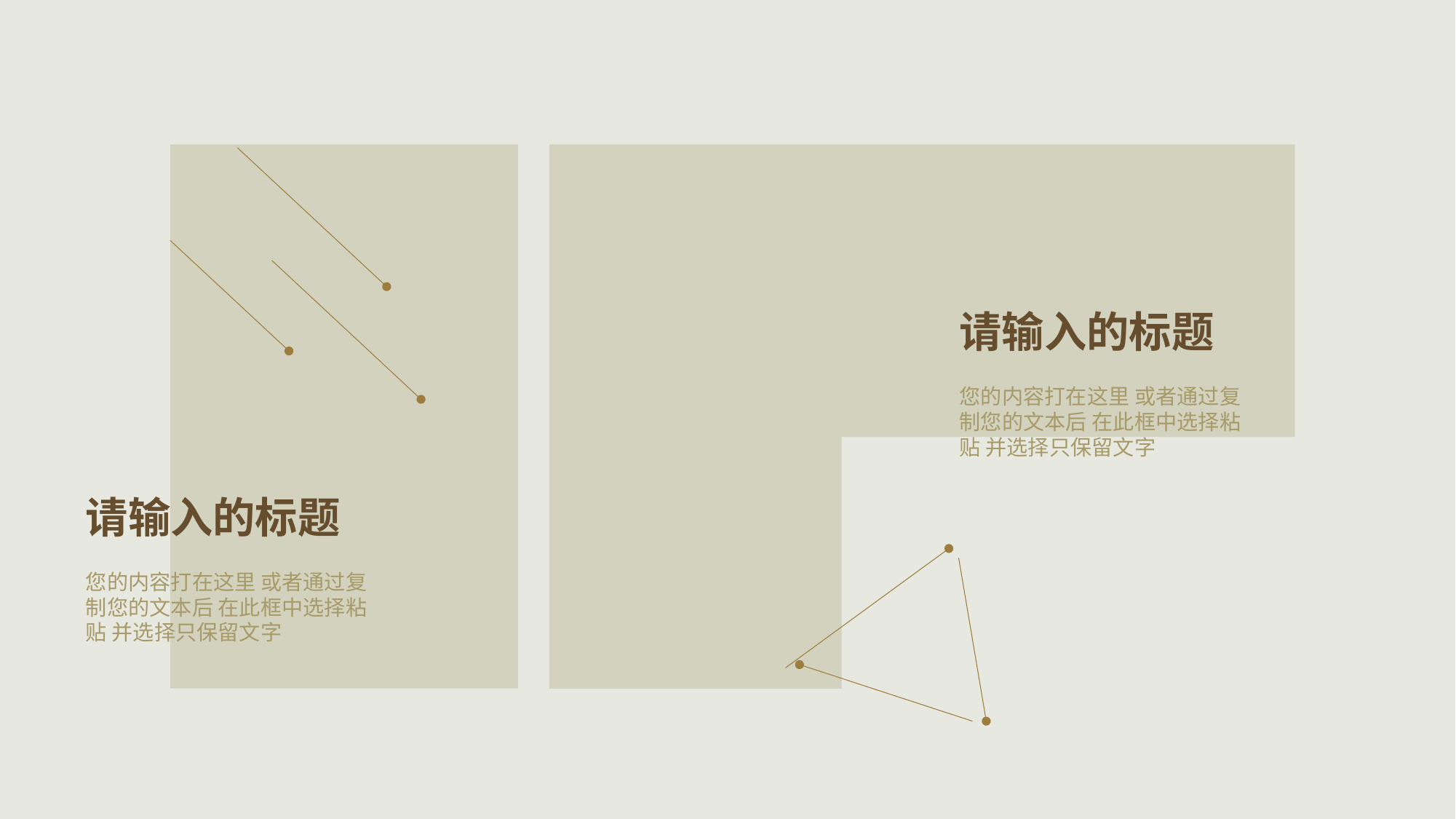

请输入的标题
您的内容打在这里 或者通过复制您的文本后 在此框中选择粘贴 并选择只保留文字
请输入的标题
您的内容打在这里 或者通过复制您的文本后 在此框中选择粘贴 并选择只保留文字